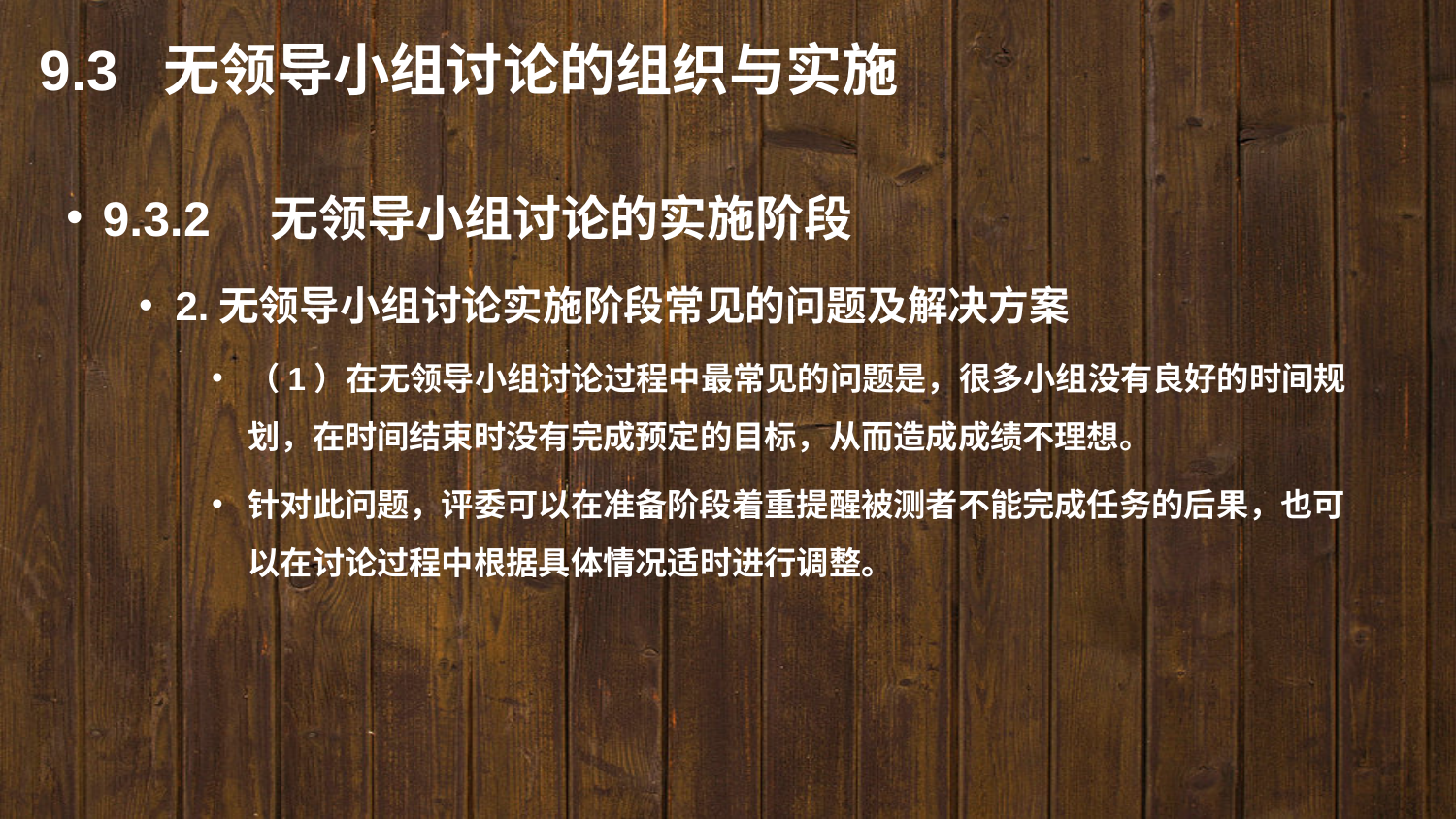

9.3  无领导小组讨论的组织与实施
9.3.2　无领导小组讨论的实施阶段
2.无领导小组讨论实施阶段常见的问题及解决方案
（1）在无领导小组讨论过程中最常见的问题是，很多小组没有良好的时间规划，在时间结束时没有完成预定的目标，从而造成成绩不理想。
针对此问题，评委可以在准备阶段着重提醒被测者不能完成任务的后果，也可以在讨论过程中根据具体情况适时进行调整。